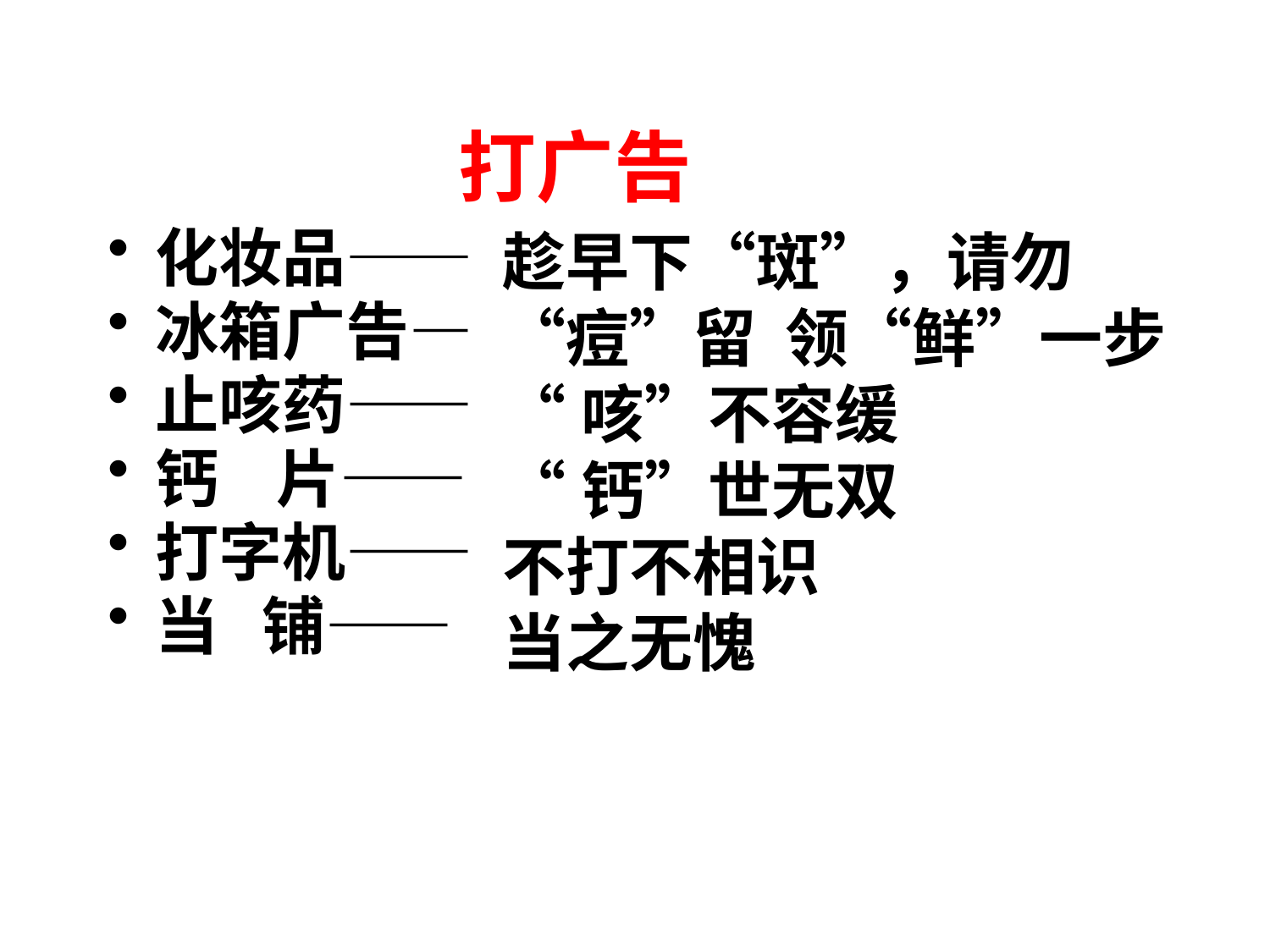

# 打广告
趁早下“斑”，请勿“痘”留  领“鲜”一步
“咳”不容缓
“钙”世无双
不打不相识
当之无愧

化妆品——
冰箱广告—
止咳药——
钙    片——
打字机——
当   铺——